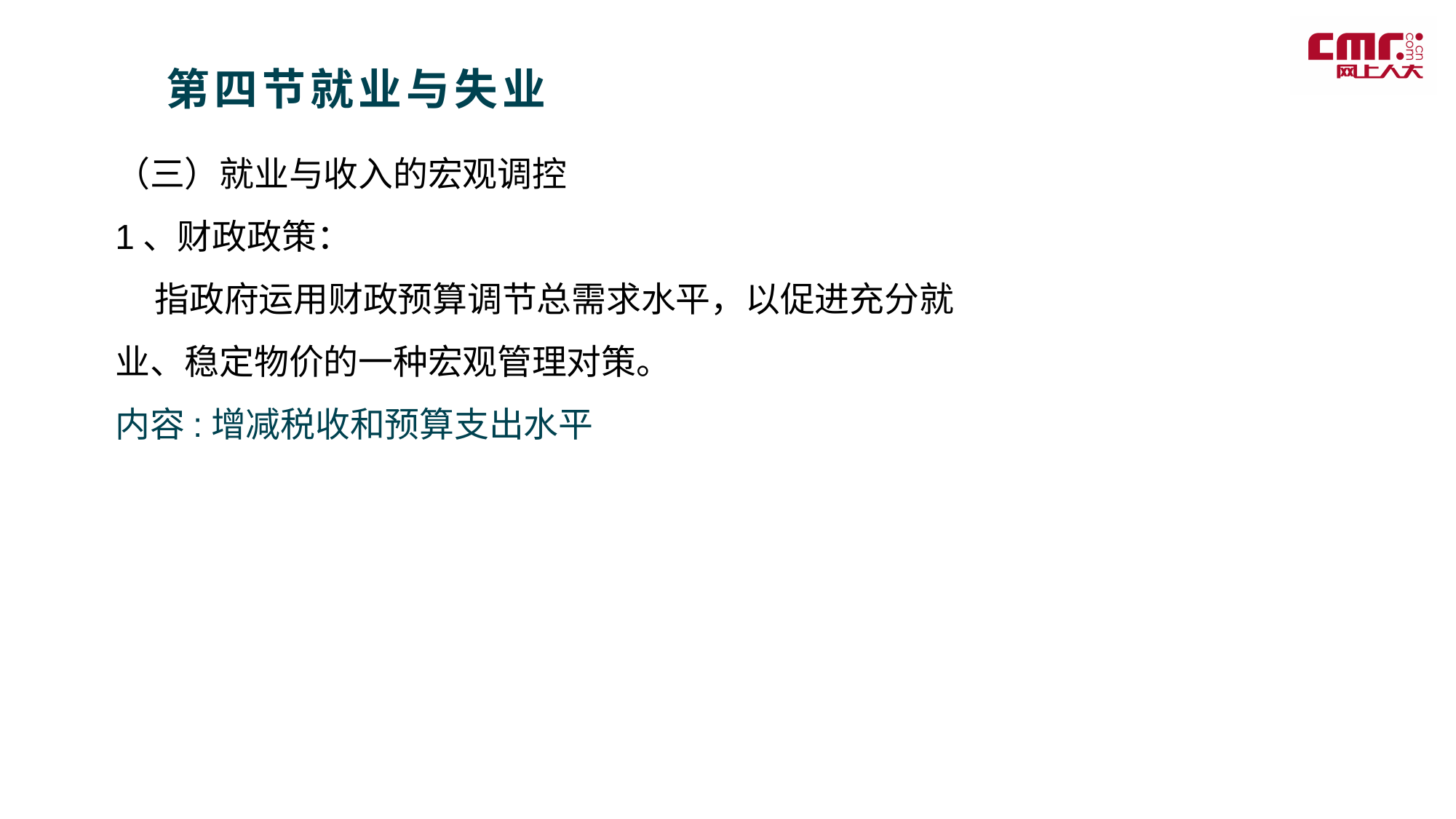

第四节就业与失业
（三）就业与收入的宏观调控
1、财政政策：
    指政府运用财政预算调节总需求水平，以促进充分就业、稳定物价的一种宏观管理对策。
内容:增减税收和预算支出水平